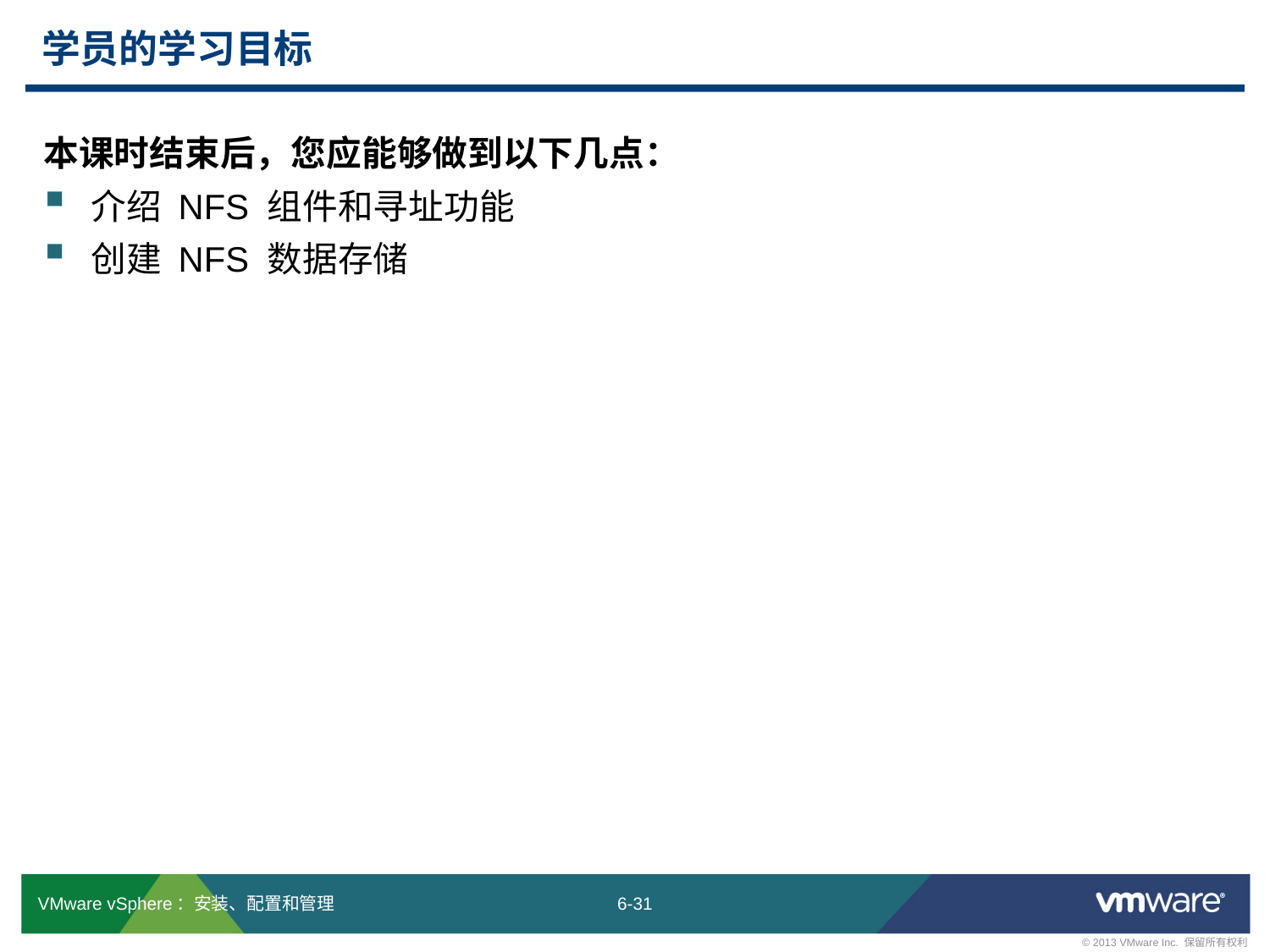

# 学员的学习目标
本课时结束后，您应能够做到以下几点：
介绍 NFS 组件和寻址功能
创建 NFS 数据存储